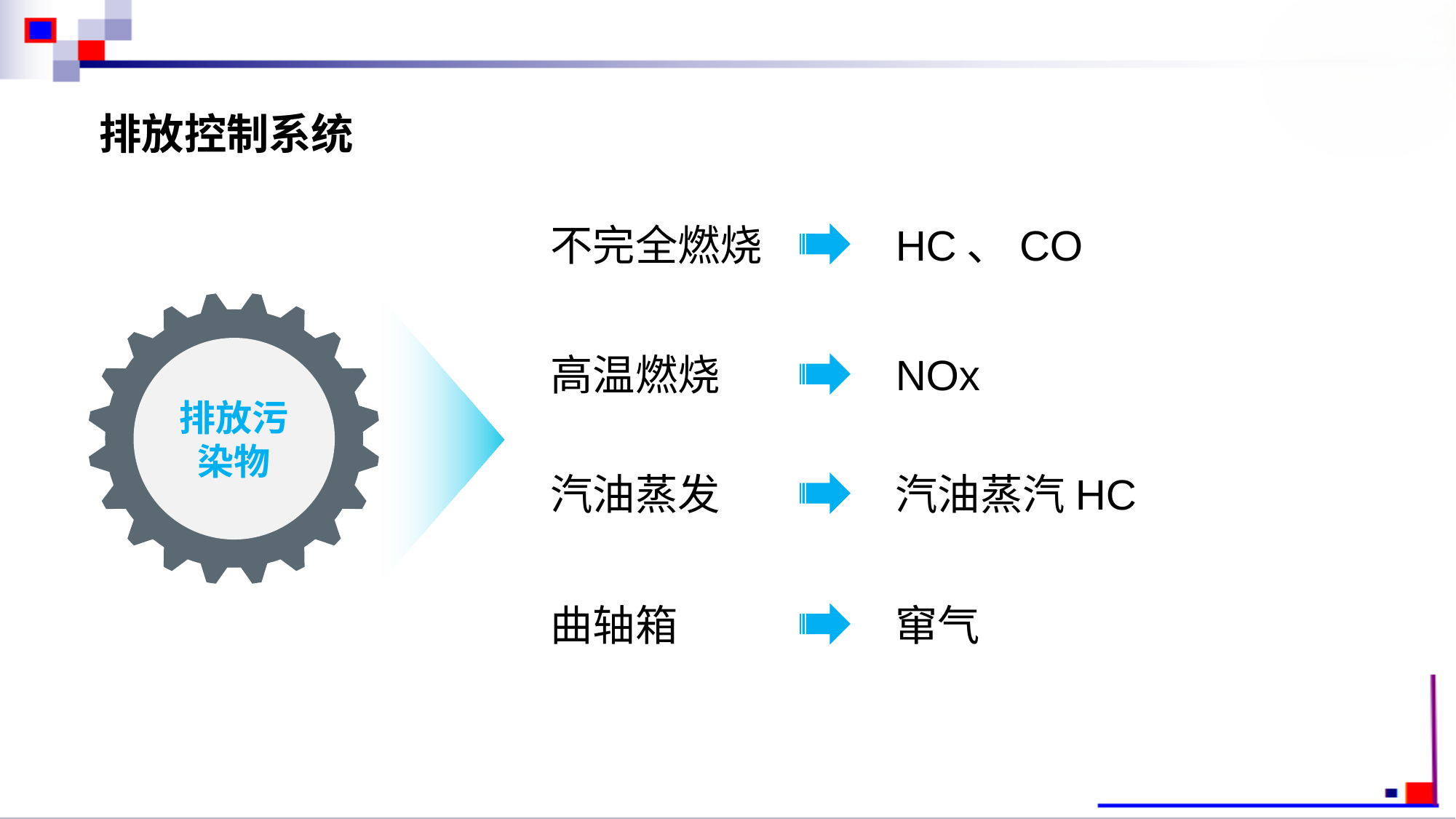

排放控制系统
不完全燃烧
HC、CO

排放污染物
高温燃烧
NOx

汽油蒸发
汽油蒸汽HC

曲轴箱
窜气